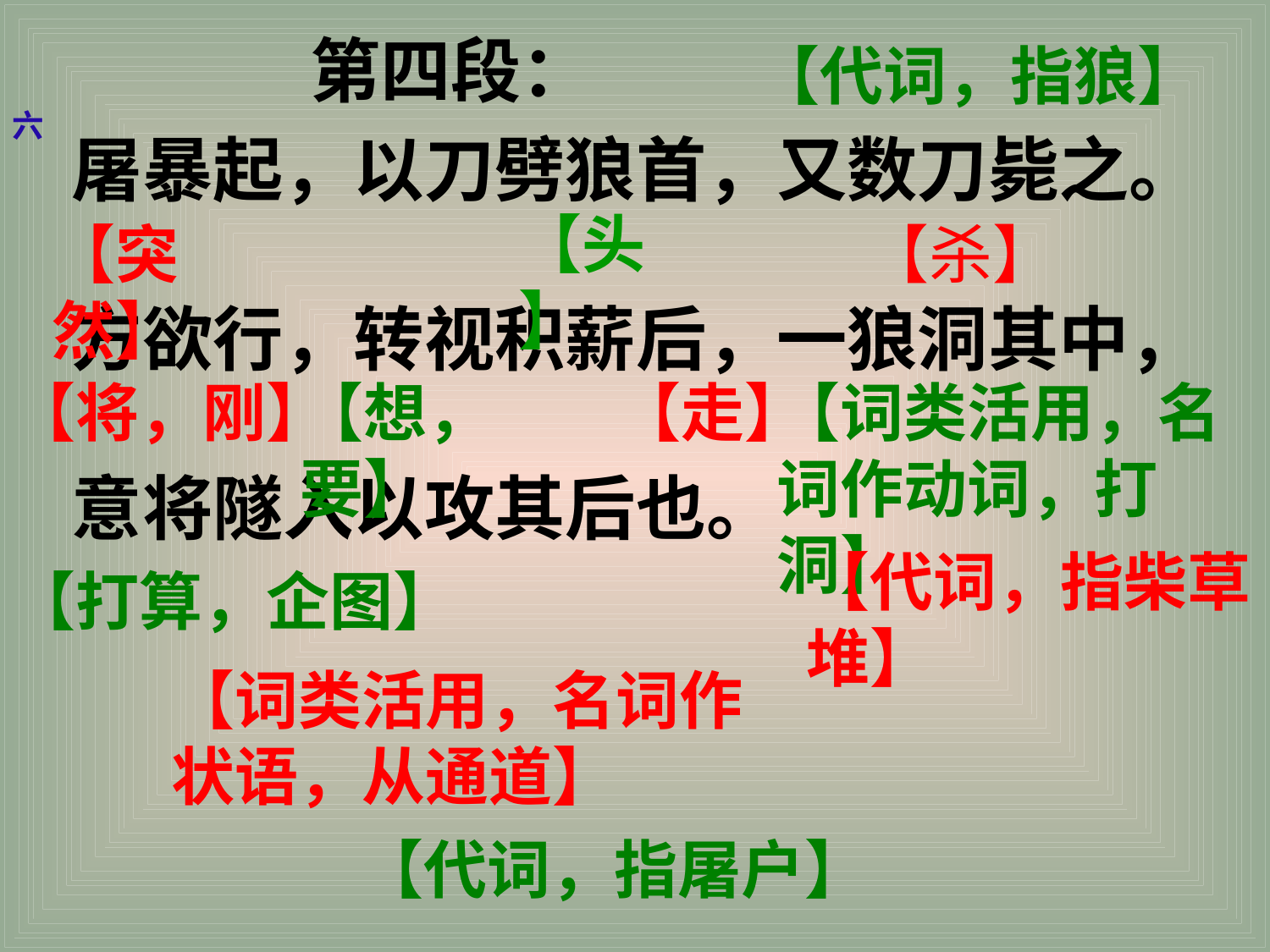

第四段：
【代词，指狼】
六
屠暴起，以刀劈狼首，又数刀毙之。

方欲行，转视积薪后，一狼洞其中，

意将隧入以攻其后也。
【头】
【突然】
【杀】
【将，刚】
【想，要】
【走】
【词类活用，名词作动词，打洞】
【代词，指柴草堆】
【打算，企图】
【词类活用，名词作状语，从通道】
【代词，指屠户】